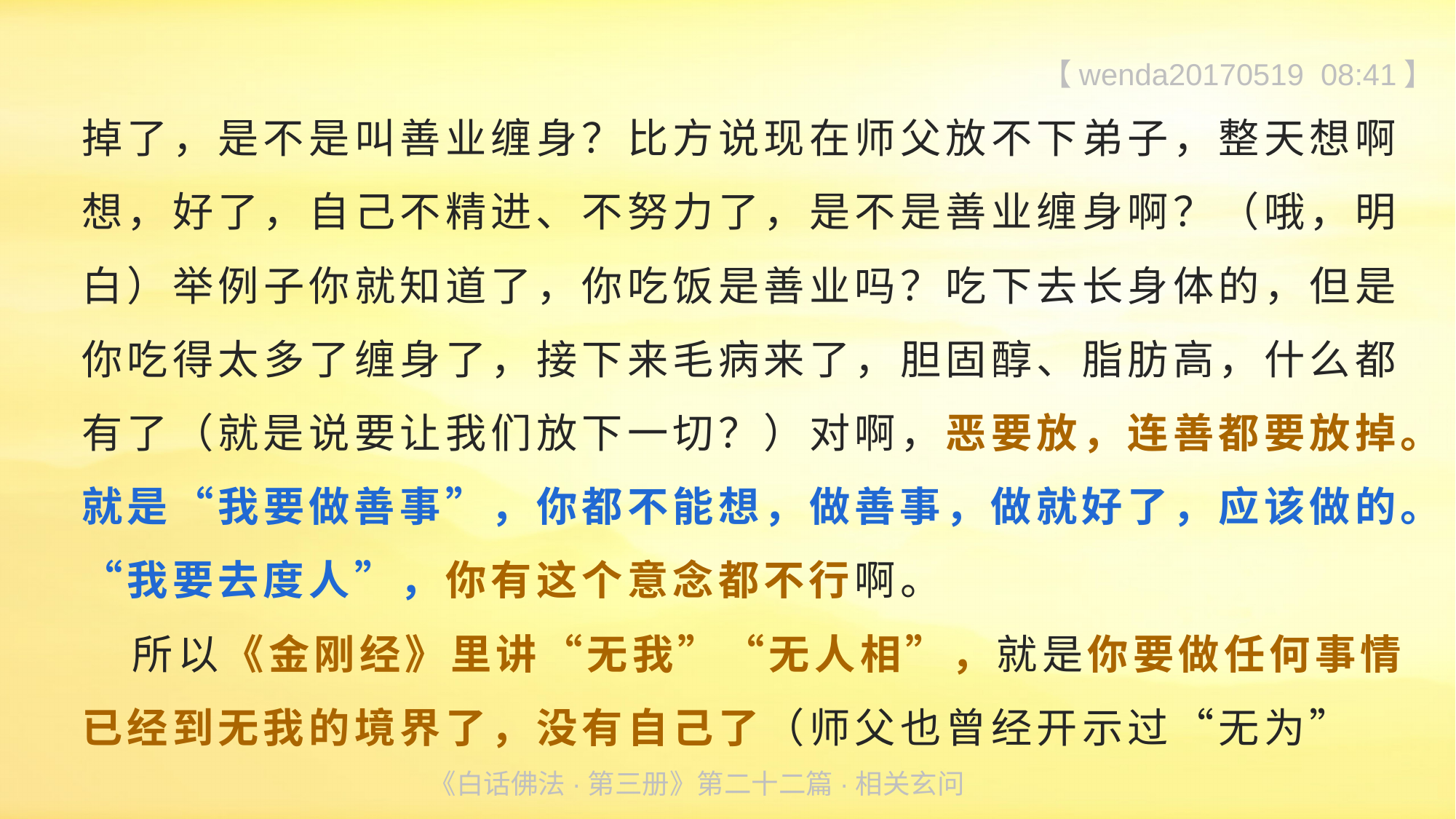

【wenda20170519  08:41】
掉了，是不是叫善业缠身？比方说现在师父放不下弟子，整天想啊想，好了，自己不精进、不努力了，是不是善业缠身啊？（哦，明白）举例子你就知道了，你吃饭是善业吗？吃下去长身体的，但是你吃得太多了缠身了，接下来毛病来了，胆固醇、脂肪高，什么都有了（就是说要让我们放下一切？）对啊，恶要放，连善都要放掉。就是“我要做善事”，你都不能想，做善事，做就好了，应该做的。“我要去度人”，你有这个意念都不行啊。
   所以《金刚经》里讲“无我”“无人相”，就是你要做任何事情已经到无我的境界了，没有自己了（师父也曾经开示过“无为”
《白话佛法·第三册》第二十二篇·相关玄问